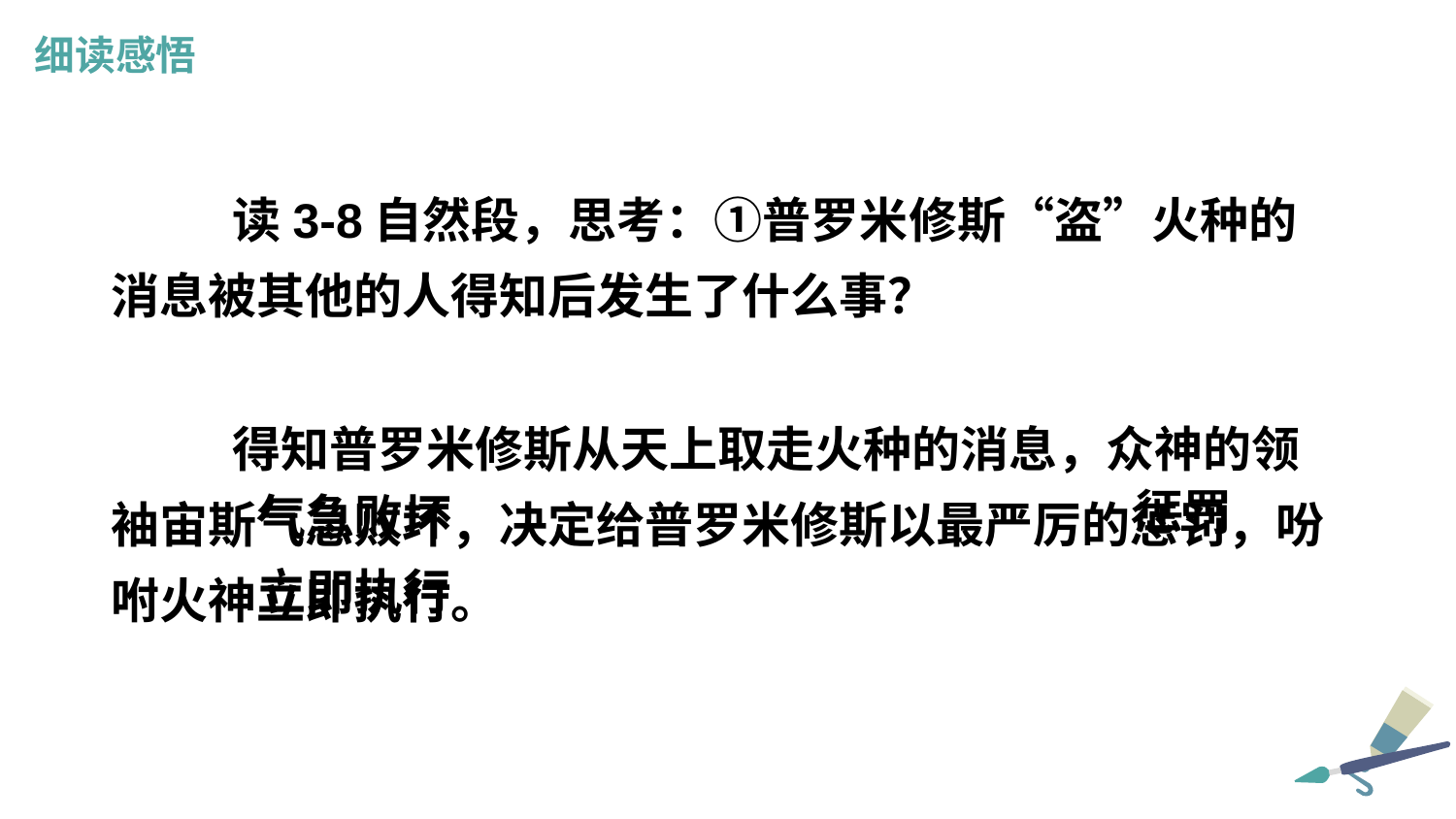

细读感悟
读3-8自然段，思考：①普罗米修斯“盗”火种的消息被其他的人得知后发生了什么事？
得知普罗米修斯从天上取走火种的消息，众神的领袖宙斯气急败坏，决定给普罗米修斯以最严厉的惩罚，吩咐火神立即执行。
惩罚
气急败坏
立即执行